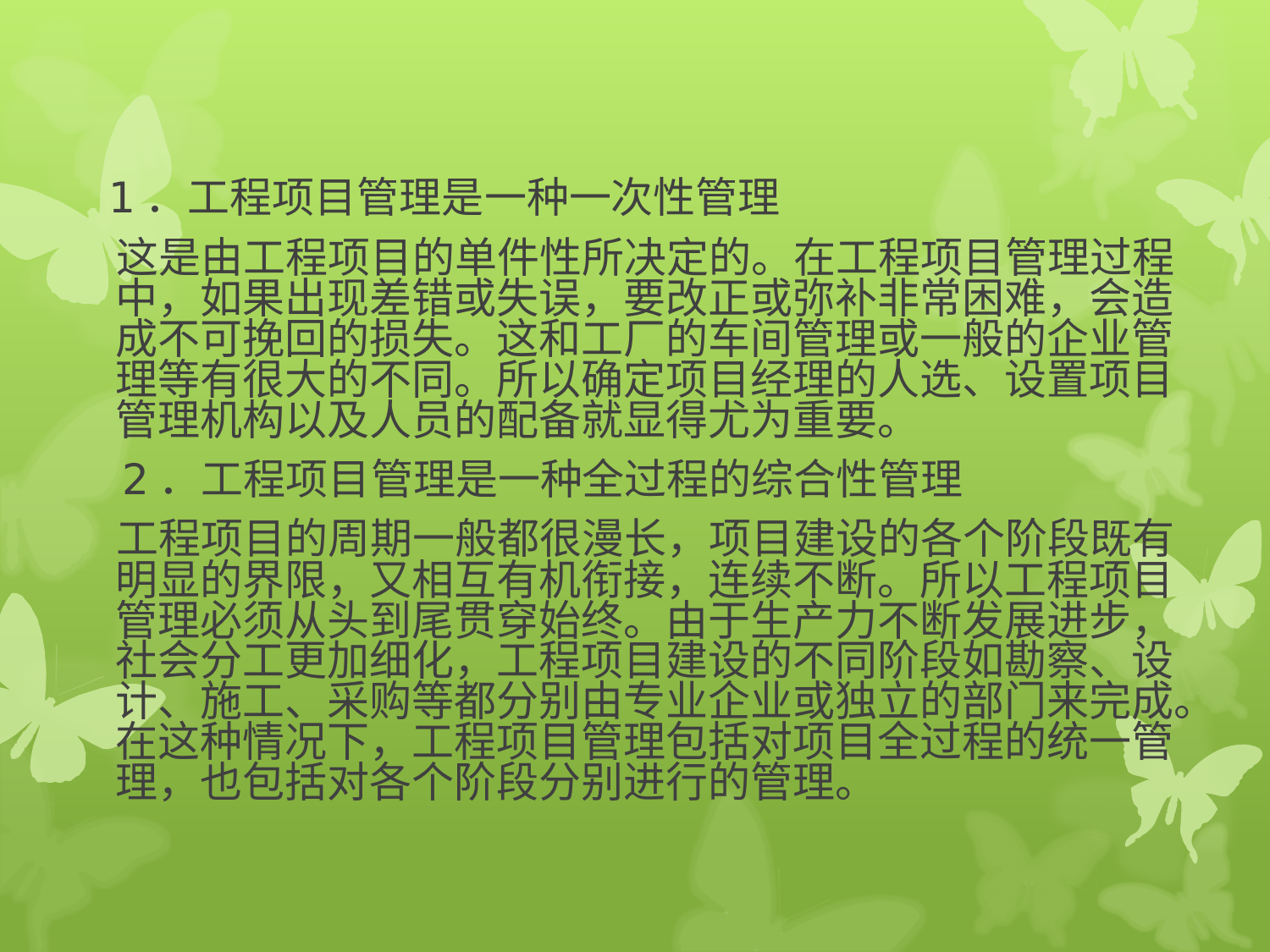

1．工程项目管理是一种一次性管理
    这是由工程项目的单件性所决定的。在工程项目管理过程中，如果出现差错或失误，要改正或弥补非常困难，会造成不可挽回的损失。这和工厂的车间管理或一般的企业管理等有很大的不同。所以确定项目经理的人选、设置项目管理机构以及人员的配备就显得尤为重要。
    2．工程项目管理是一种全过程的综合性管理
    工程项目的周期一般都很漫长，项目建设的各个阶段既有明显的界限，又相互有机衔接，连续不断。所以工程项目管理必须从头到尾贯穿始终。由于生产力不断发展进步，社会分工更加细化，工程项目建设的不同阶段如勘察、设计、施工、采购等都分别由专业企业或独立的部门来完成。在这种情况下，工程项目管理包括对项目全过程的统一管理，也包括对各个阶段分别进行的管理。